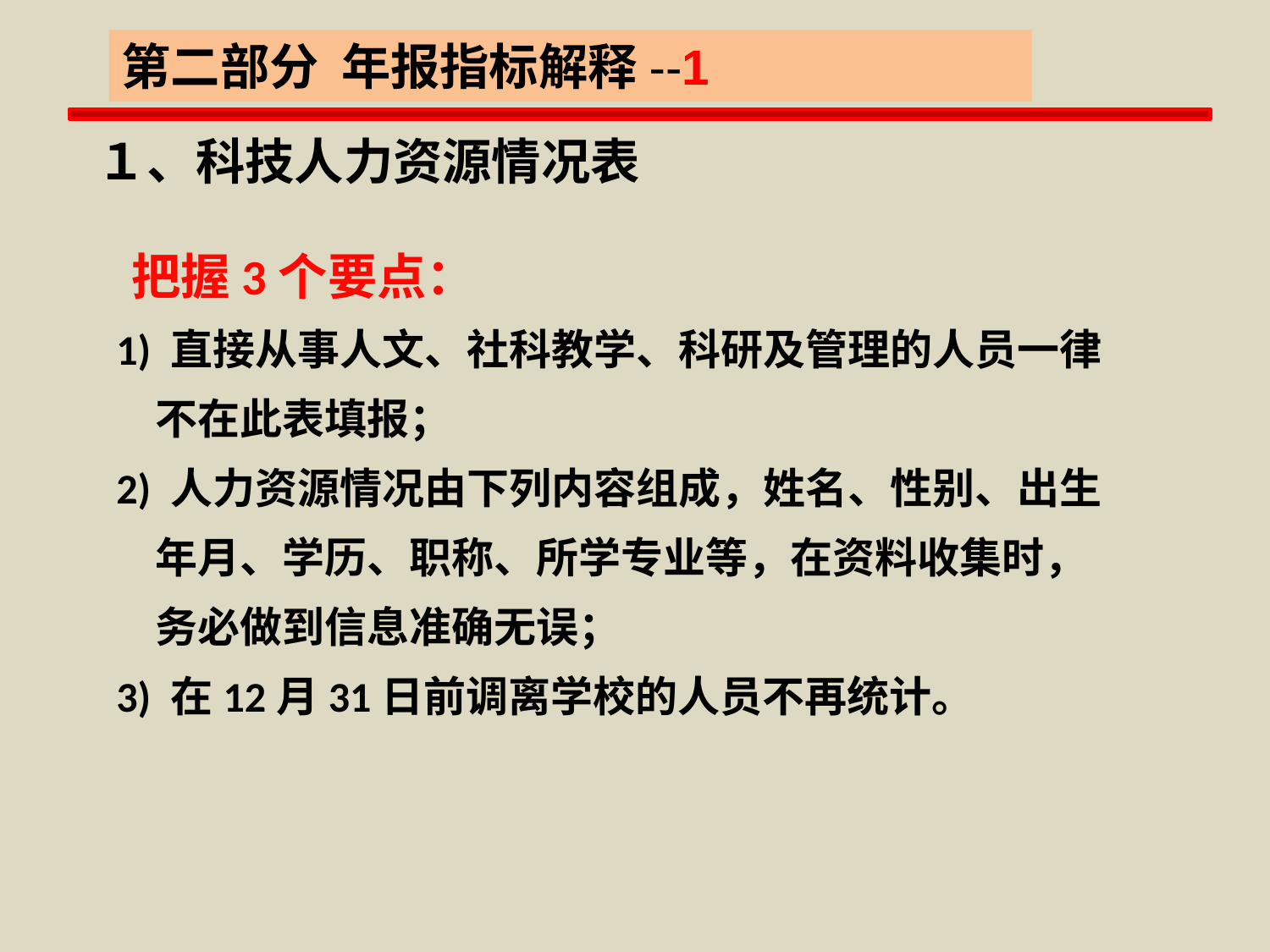

第二部分  年报指标解释--1

１、科技人力资源情况表

  把握3个要点：
  1) 直接从事人文、社科教学、科研及管理的人员一律
     不在此表填报；
  2) 人力资源情况由下列内容组成，姓名、性别、出生
     年月、学历、职称、所学专业等，在资料收集时，
     务必做到信息准确无误；
  3) 在12月31日前调离学校的人员不再统计。